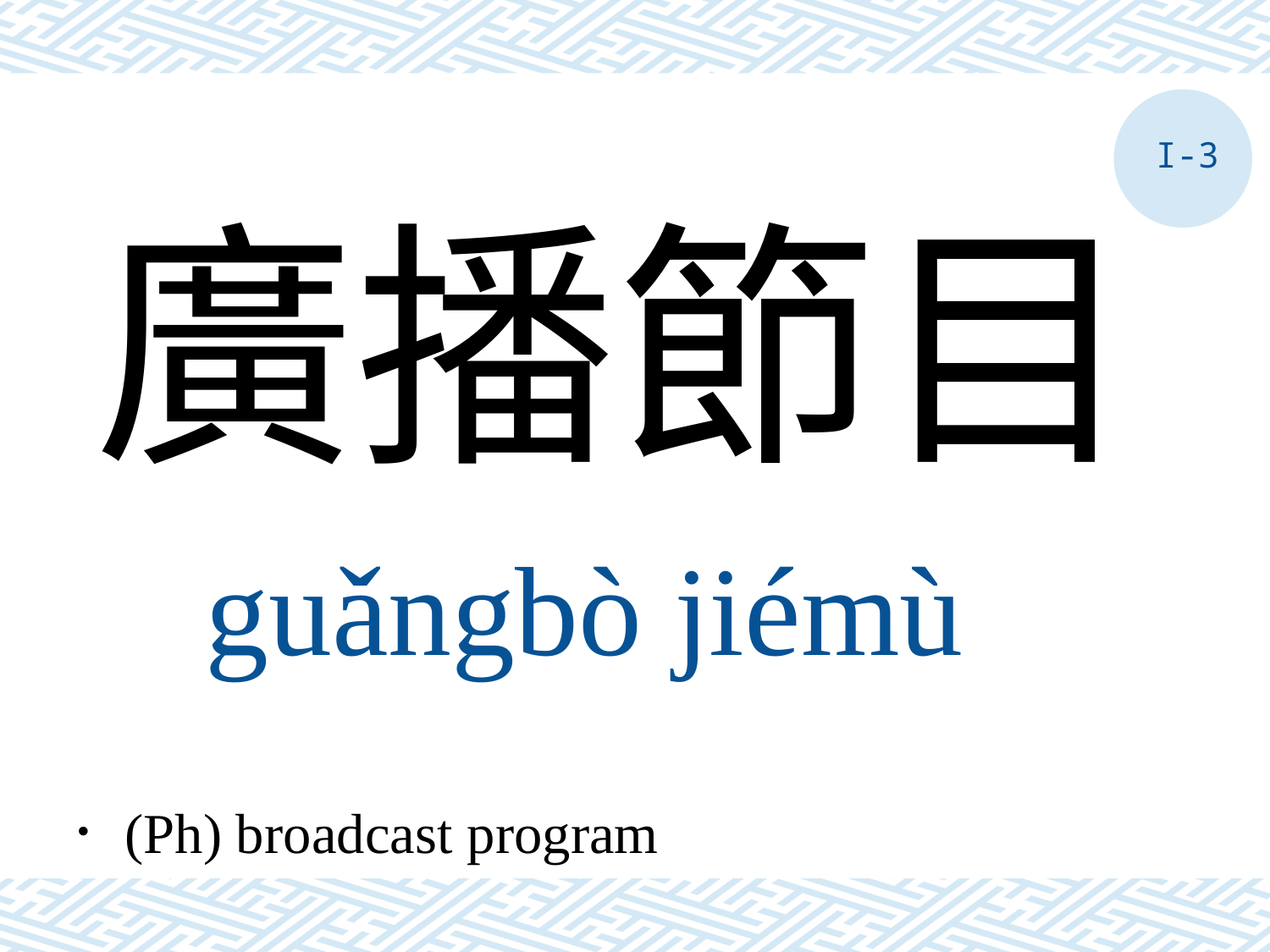

I-3

廣播節目
guǎngbò jiémù
．(Ph) broadcast program